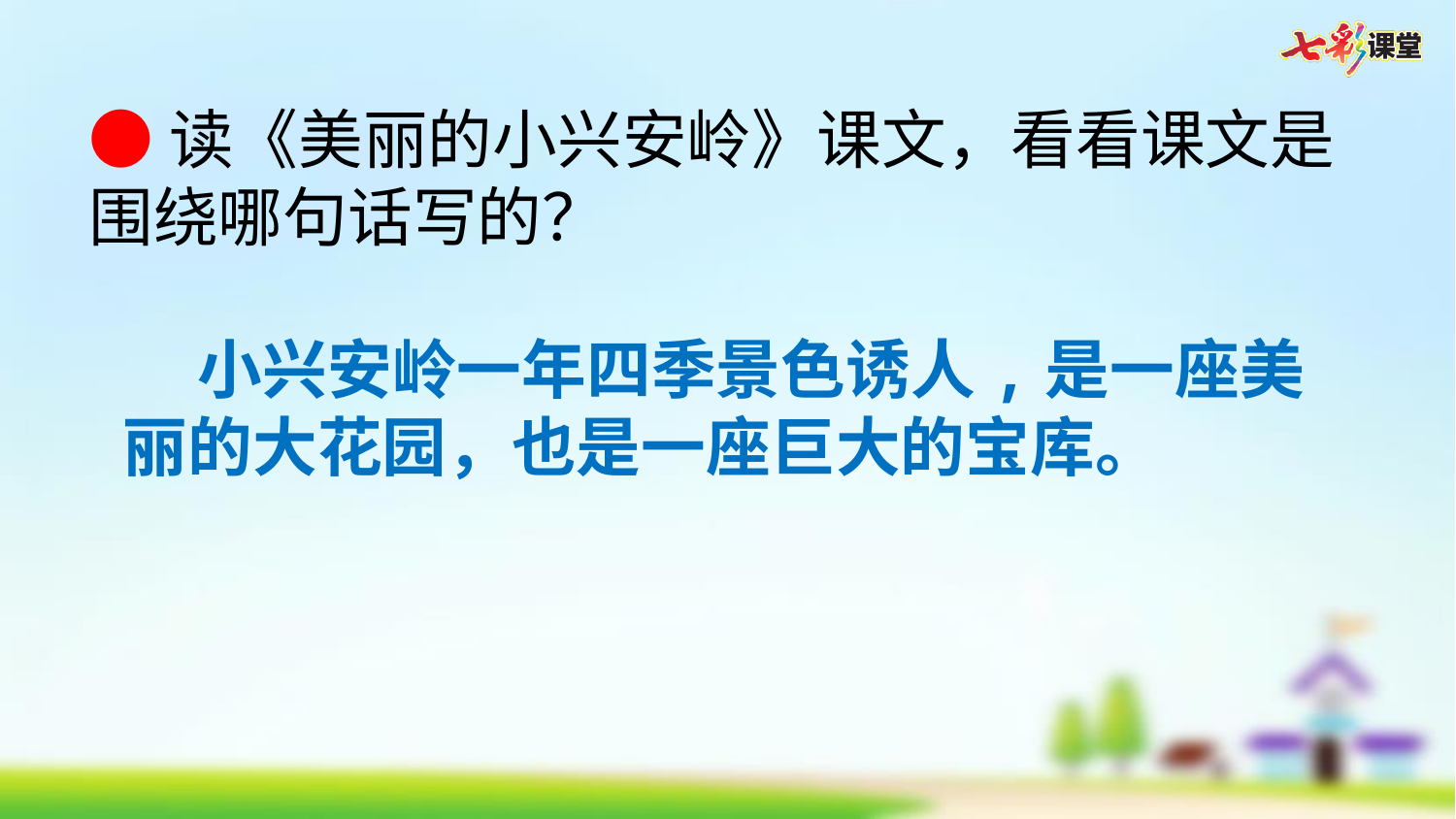

●读《美丽的小兴安岭》课文，看看课文是围绕哪句话写的？
    小兴安岭一年四季景色诱人,是一座美丽的大花园，也是一座巨大的宝库。